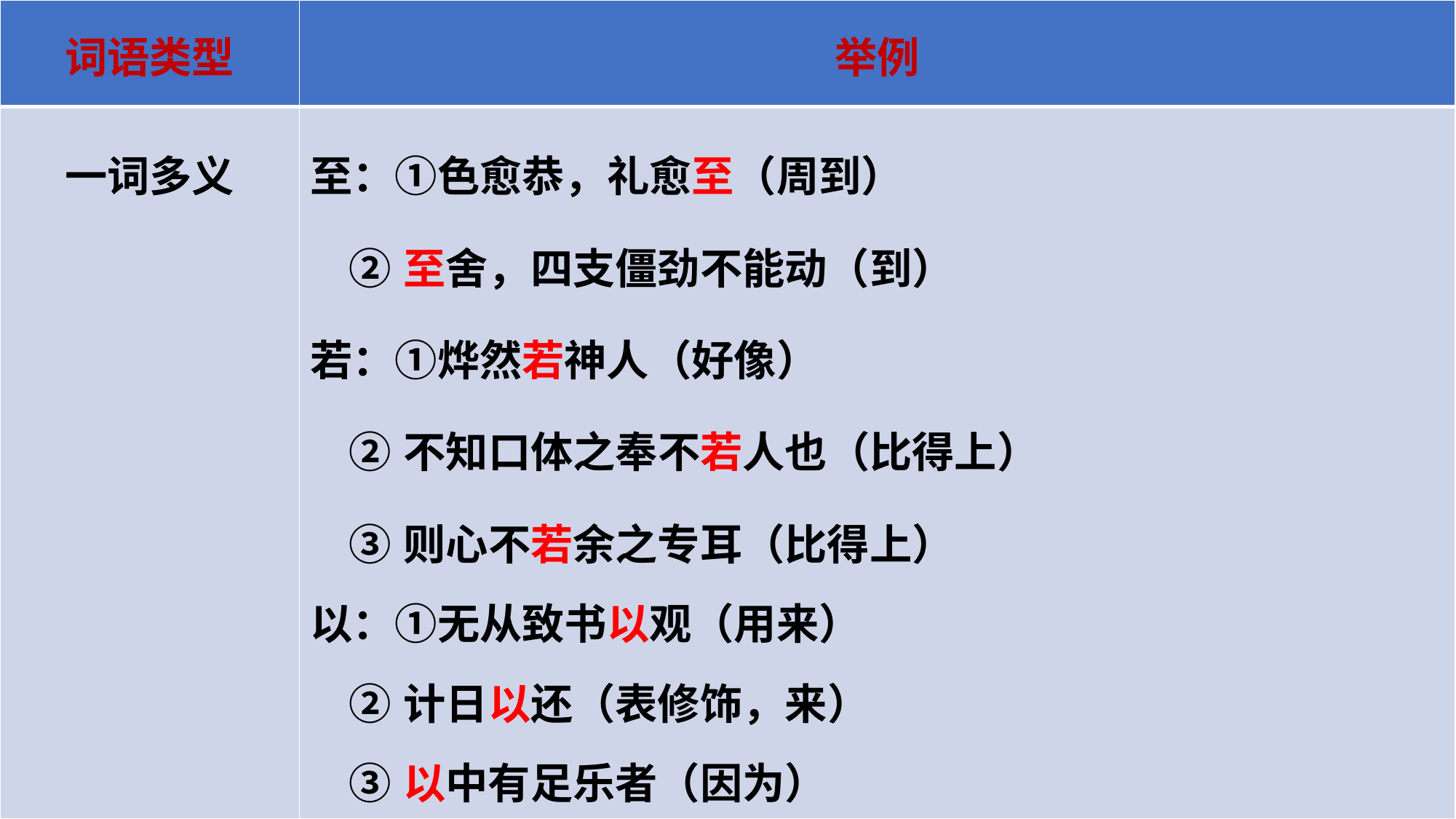

| 词语类型 | 举例 |
| --- | --- |
| 一词多义 | 至：①色愈恭，礼愈至（周到）　　　　 ②至舍，四支僵劲不能动（到） 若：①烨然若神人（好像） ②不知口体之奉不若人也（比得上） ③则心不若余之专耳（比得上） 以：①无从致书以观（用来） ②计日以还（表修饰，来） ③以中有足乐者（因为） |